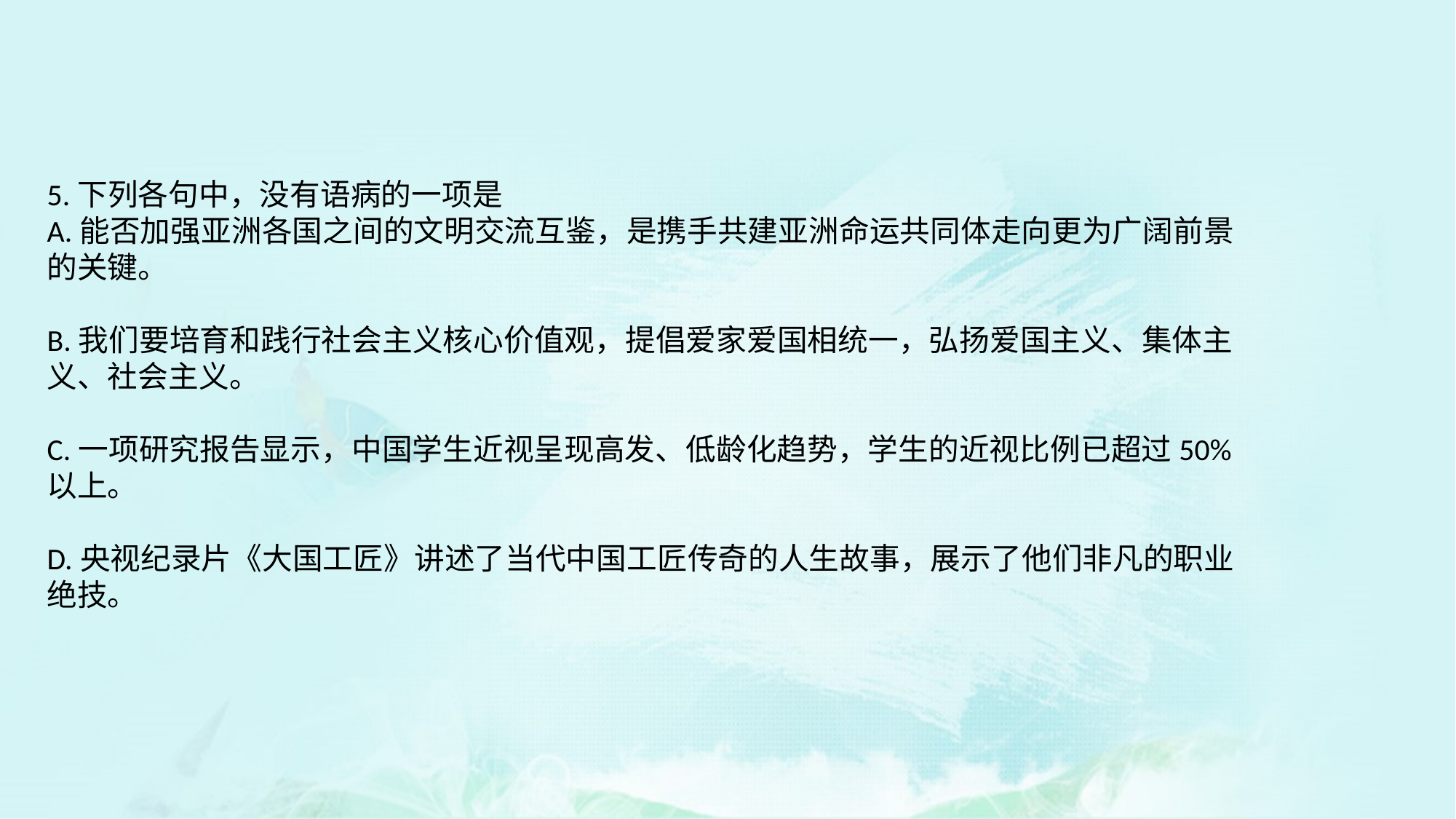

5.下列各句中，没有语病的一项是
A.能否加强亚洲各国之间的文明交流互鉴，是携手共建亚洲命运共同体走向更为广阔前景
的关键。

B.我们要培育和践行社会主义核心价值观，提倡爱家爱国相统一，弘扬爱国主义、集体主义、社会主义。

C.一项研究报告显示，中国学生近视呈现高发、低龄化趋势，学生的近视比例已超过50%
以上。

D.央视纪录片《大国工匠》讲述了当代中国工匠传奇的人生故事，展示了他们非凡的职业
绝技。